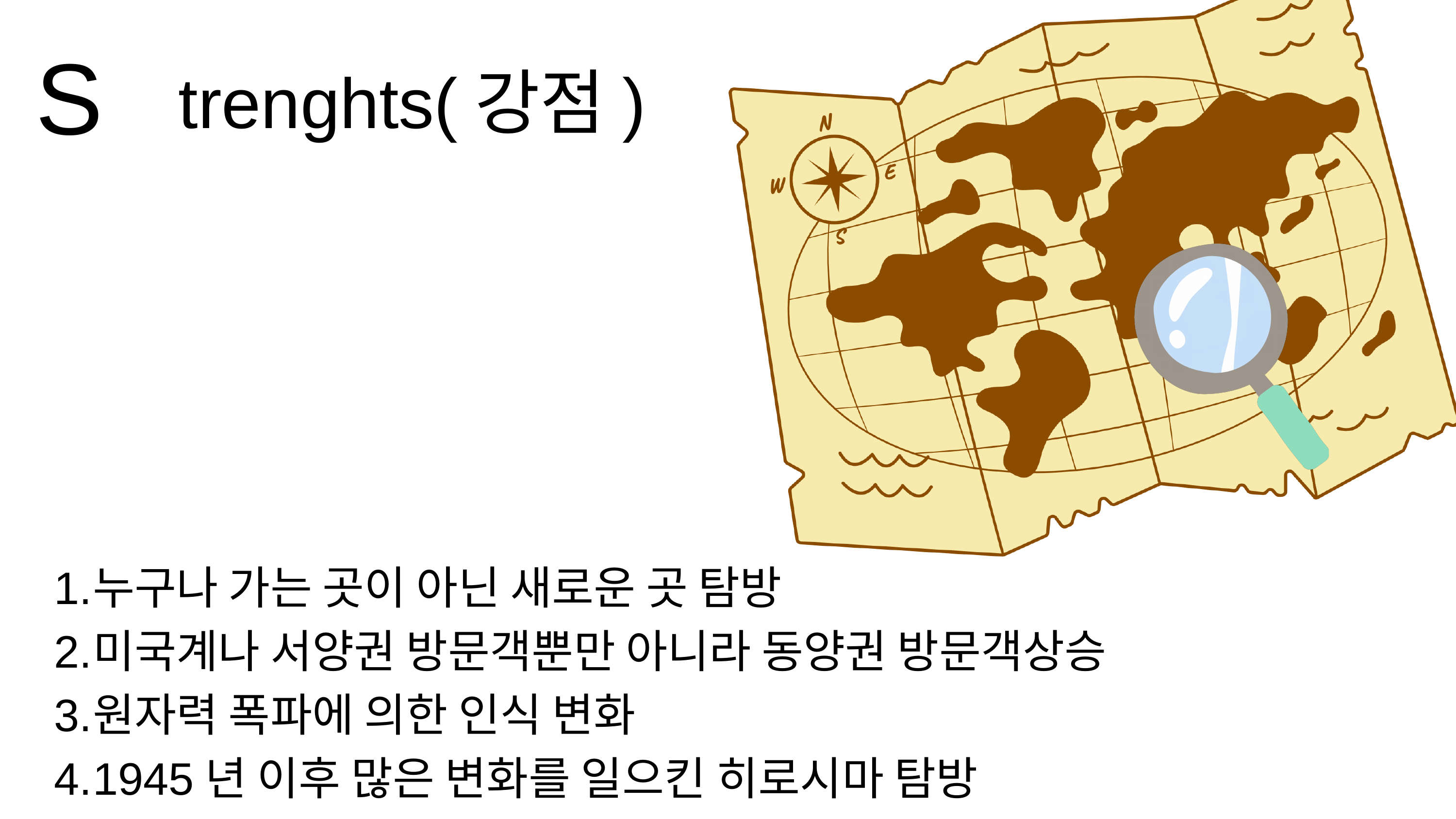

S
trenghts(강점)

누구나 가는 곳이 아닌 새로운 곳 탐방
미국계나 서양권 방문객뿐만 아니라 동양권 방문객상승
원자력 폭파에 의한 인식 변화
1945년 이후 많은 변화를 일으킨 히로시마 탐방